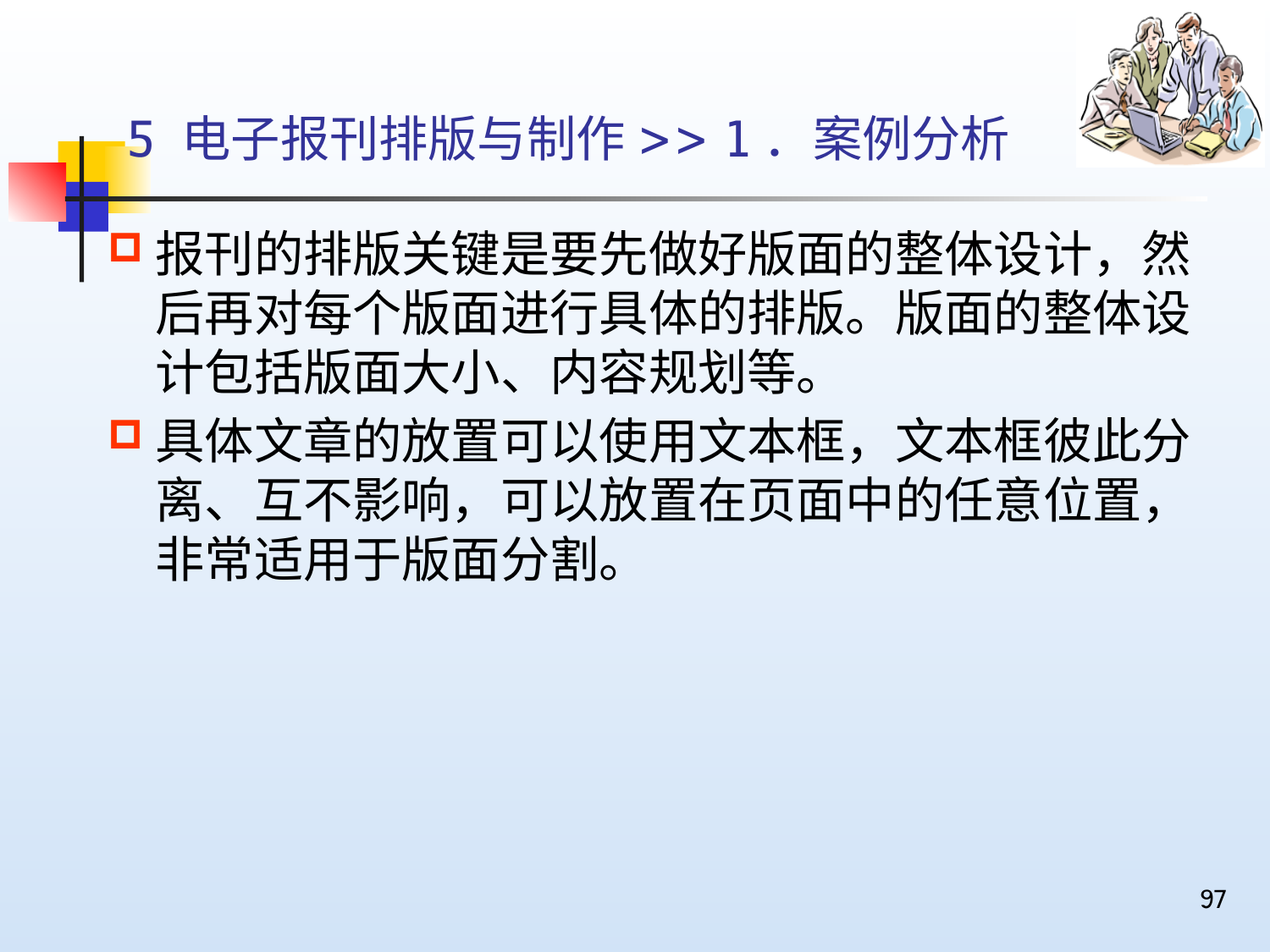

# 5 电子报刊排版与制作>> 1．案例分析
报刊的排版关键是要先做好版面的整体设计，然后再对每个版面进行具体的排版。版面的整体设计包括版面大小、内容规划等。
具体文章的放置可以使用文本框，文本框彼此分离、互不影响，可以放置在页面中的任意位置，非常适用于版面分割。
97